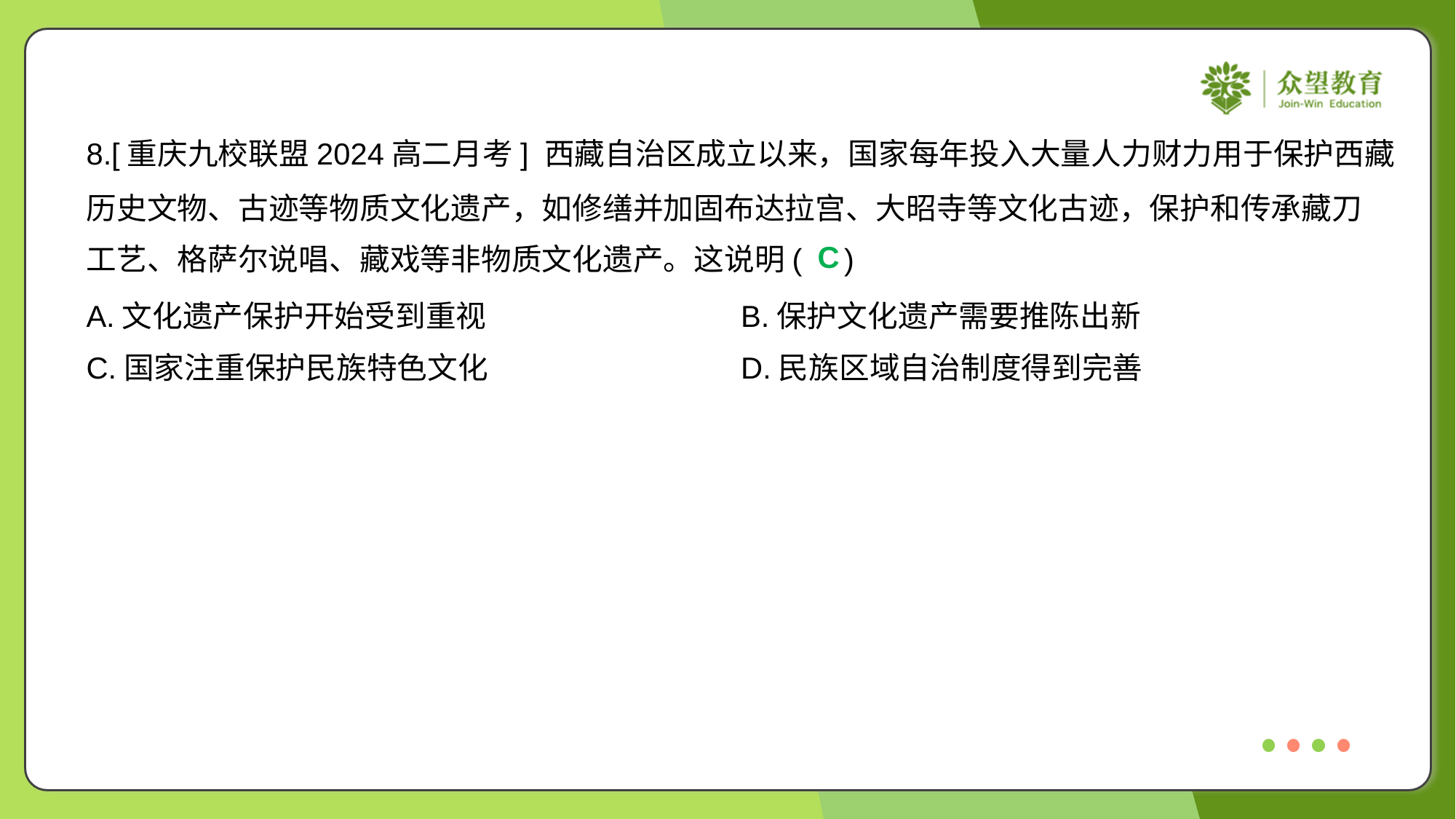

8.[重庆九校联盟2024高二月考] 西藏自治区成立以来，国家每年投入大量人力财力用于保护西藏
历史文物、古迹等物质文化遗产，如修缮并加固布达拉宫、大昭寺等文化古迹，保护和传承藏刀
工艺、格萨尔说唱、藏戏等非物质文化遗产。这说明(     )
C
A.文化遗产保护开始受到重视	B.保护文化遗产需要推陈出新
C.国家注重保护民族特色文化	D.民族区域自治制度得到完善